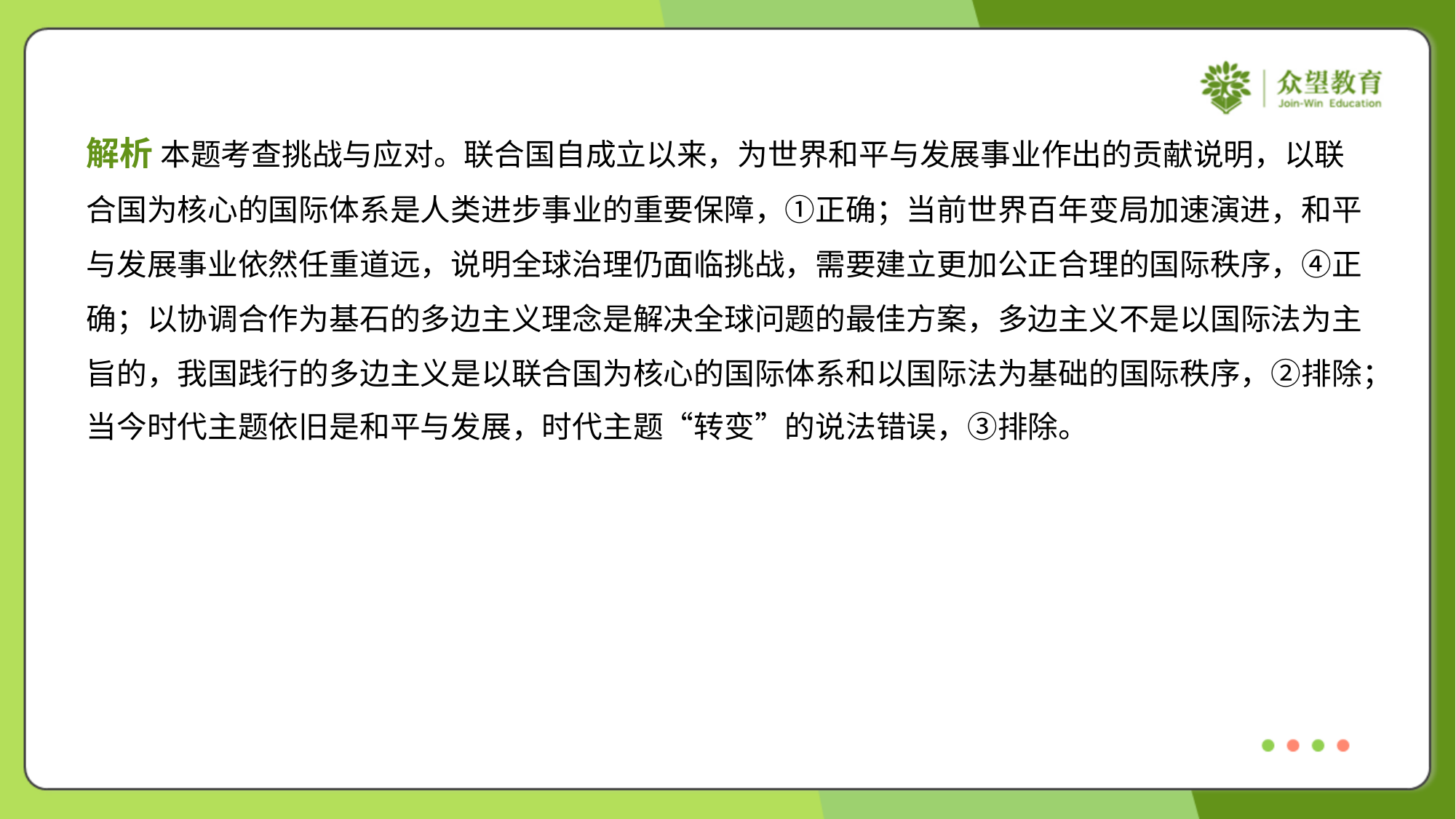

解析 本题考查挑战与应对。联合国自成立以来，为世界和平与发展事业作出的贡献说明，以联
合国为核心的国际体系是人类进步事业的重要保障，①正确；当前世界百年变局加速演进，和平
与发展事业依然任重道远，说明全球治理仍面临挑战，需要建立更加公正合理的国际秩序，④正
确；以协调合作为基石的多边主义理念是解决全球问题的最佳方案，多边主义不是以国际法为主
旨的，我国践行的多边主义是以联合国为核心的国际体系和以国际法为基础的国际秩序，②排除；
当今时代主题依旧是和平与发展，时代主题“转变”的说法错误，③排除。